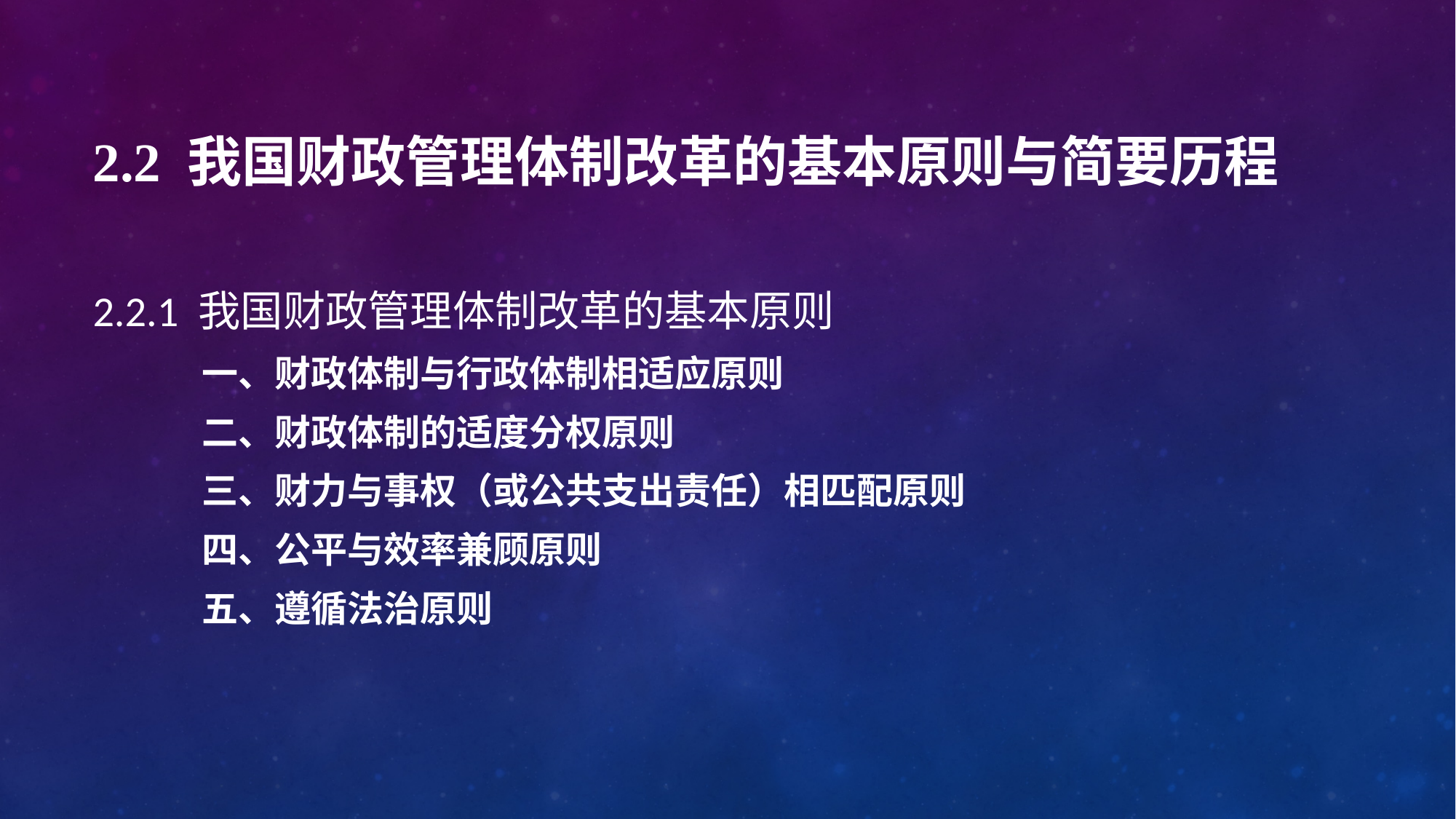

# 2.2 我国财政管理体制改革的基本原则与简要历程
2.2.1 我国财政管理体制改革的基本原则
一、财政体制与行政体制相适应原则
二、财政体制的适度分权原则
三、财力与事权（或公共支出责任）相匹配原则
四、公平与效率兼顾原则
五、遵循法治原则